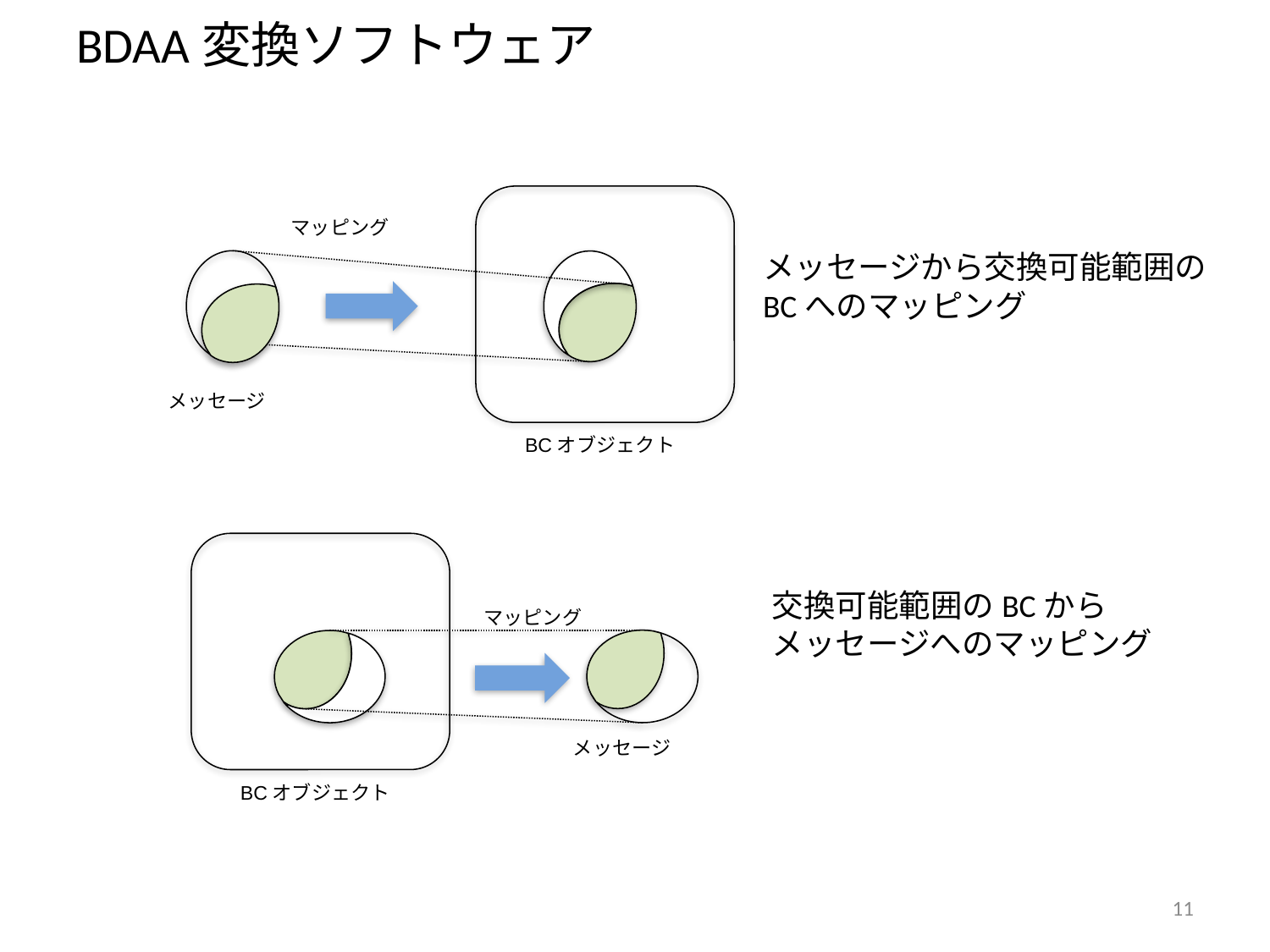

# BDAA変換ソフトウェア

マッピング

メッセージ
BCオブジェクト
メッセージから交換可能範囲の
BCへのマッピング

マッピング

メッセージ
BCオブジェクト
交換可能範囲のBCから
メッセージへのマッピング
11